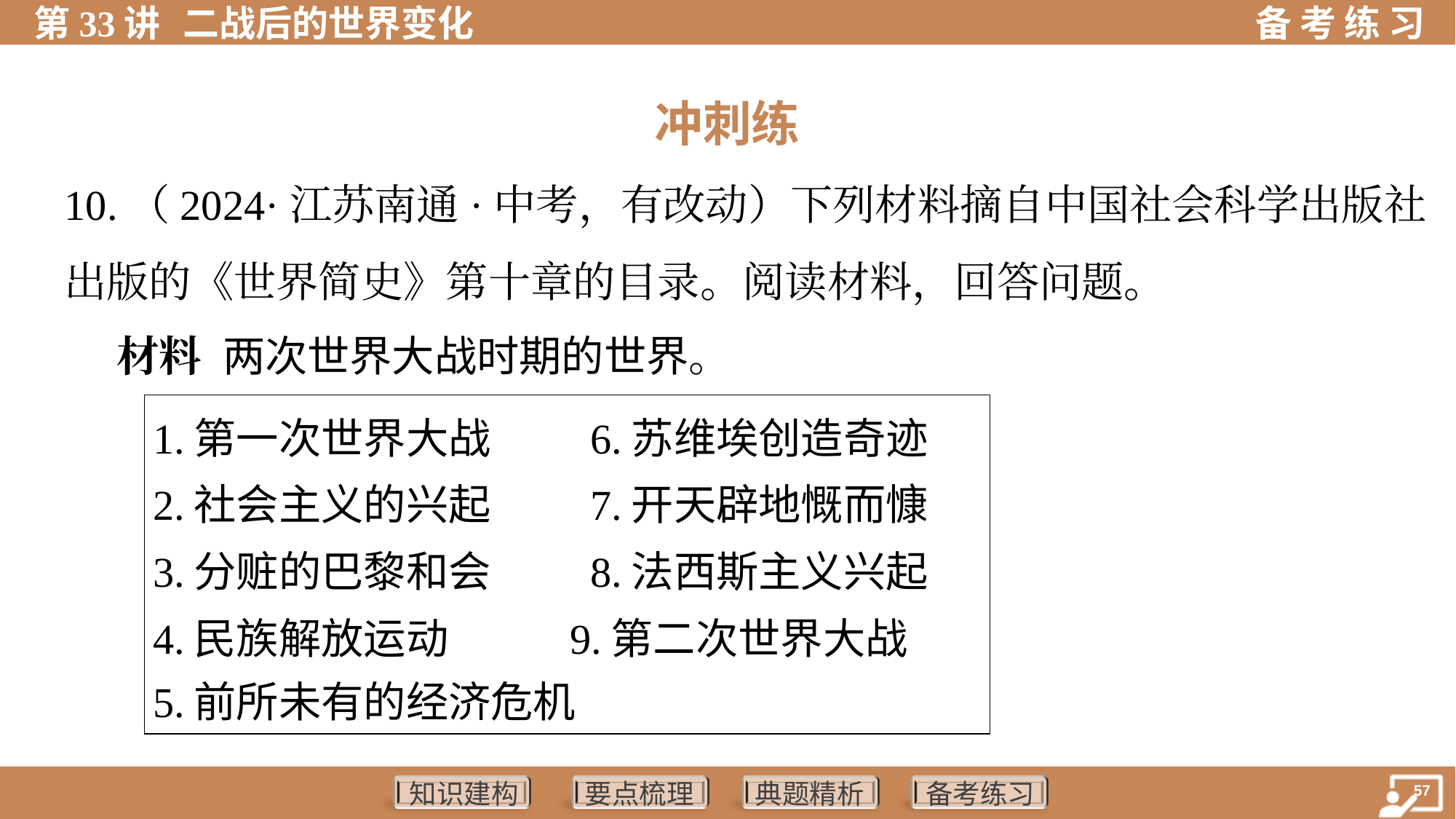

冲刺练
10.（2024·江苏南通·中考，有改动）下列材料摘自中国社会科学出版社
出版的《世界简史》第十章的目录。阅读材料，回答问题。
    材料  两次世界大战时期的世界。
| 1.第一次世界大战 6.苏维埃创造奇迹 2.社会主义的兴起 7.开天辟地慨而慷 3.分赃的巴黎和会 8.法西斯主义兴起 4.民族解放运动 9.第二次世界大战 5.前所未有的经济危机 |
| --- |